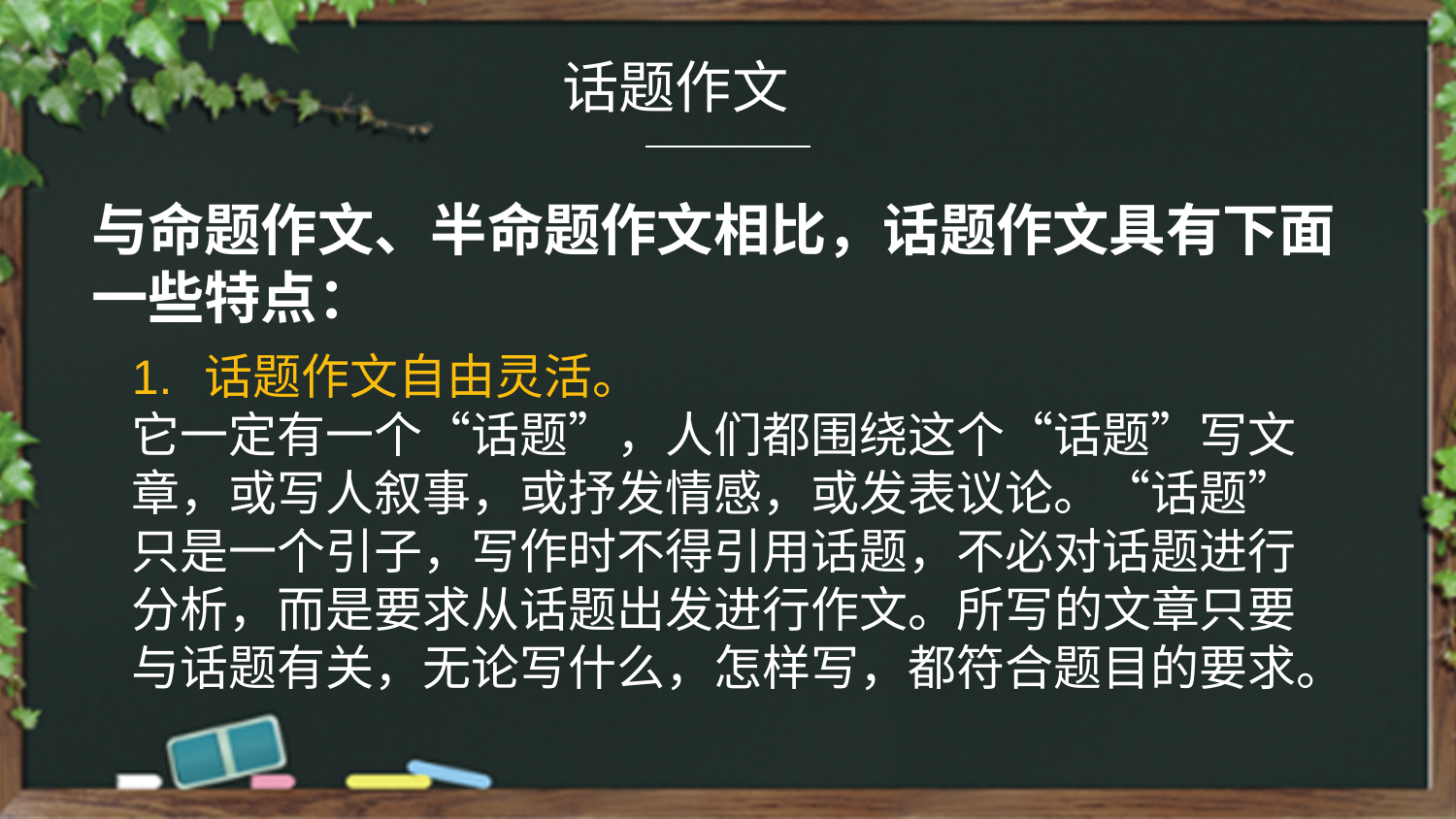

话题作文
与命题作文、半命题作文相比，话题作文具有下面一些特点：
话题作文自由灵活。
它一定有一个“话题”，人们都围绕这个“话题”写文章，或写人叙事，或抒发情感，或发表议论。“话题”只是一个引子，写作时不得引用话题，不必对话题进行分析，而是要求从话题出发进行作文。所写的文章只要与话题有关，无论写什么，怎样写，都符合题目的要求。